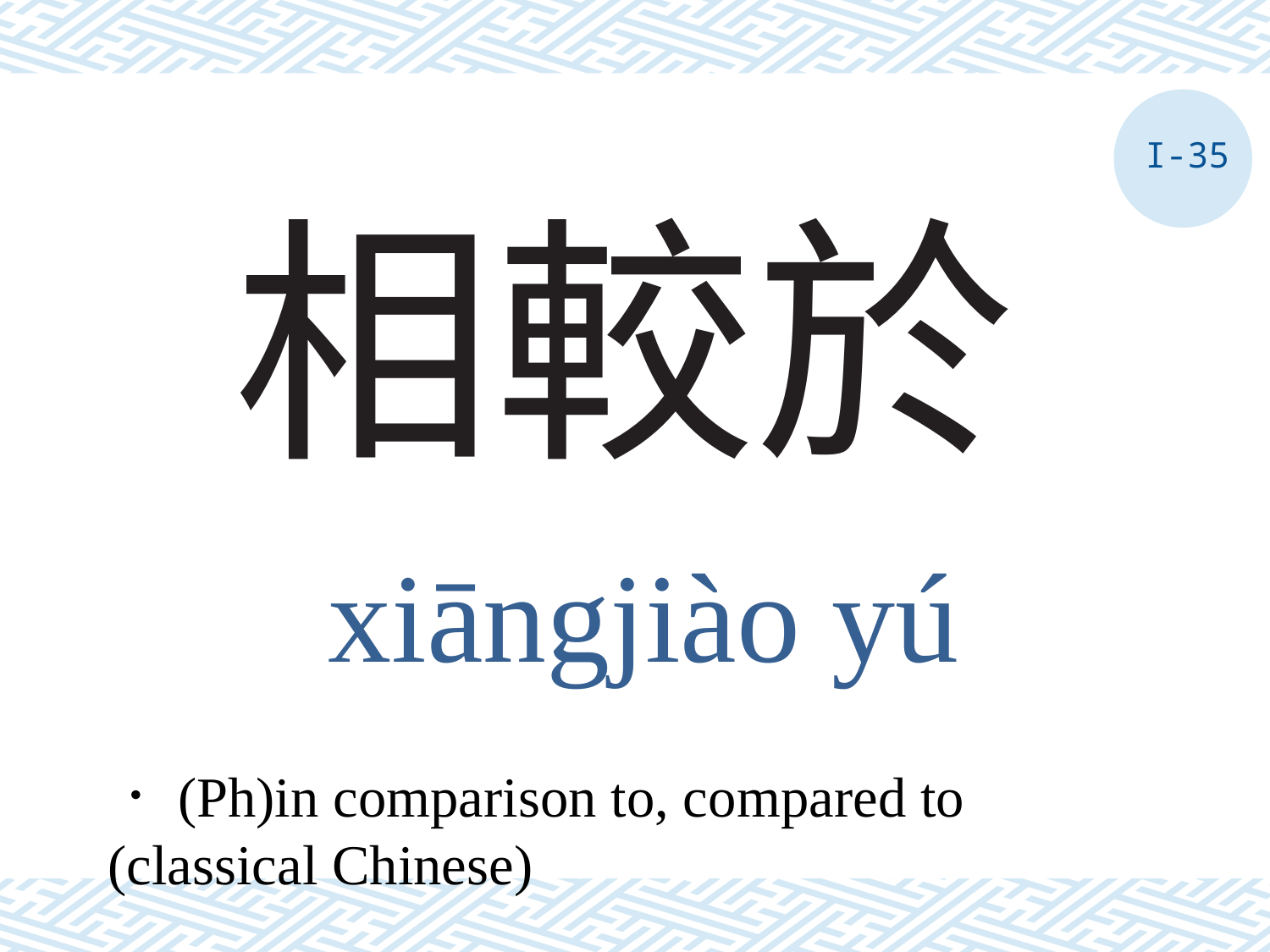

I-35

# 相較於
xiāngjiào yú
．(Ph)in comparison to, compared to (classical Chinese)